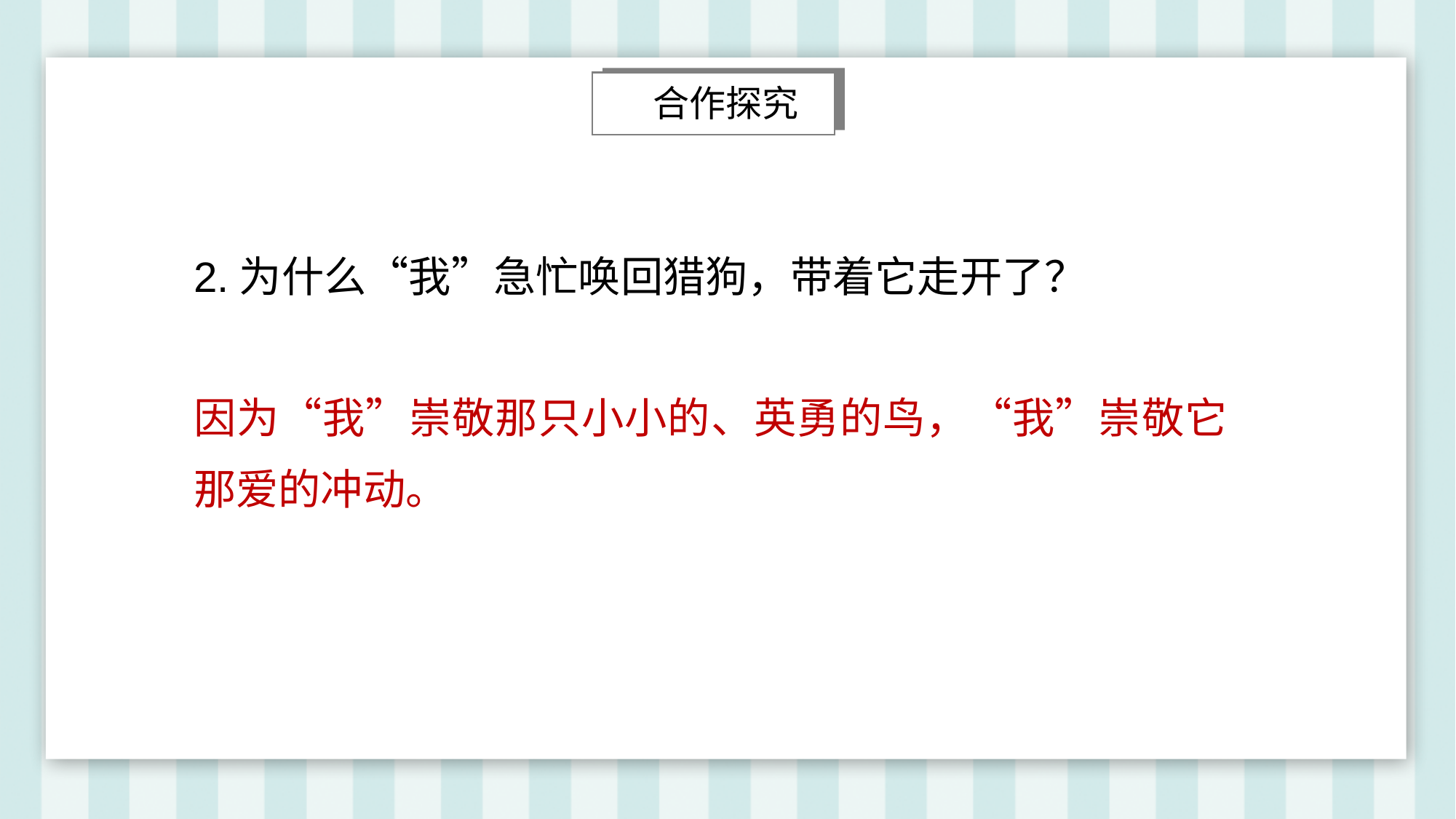

合作探究
2.为什么“我”急忙唤回猎狗，带着它走开了？
因为“我”崇敬那只小小的、英勇的鸟，“我”崇敬它那爱的冲动。